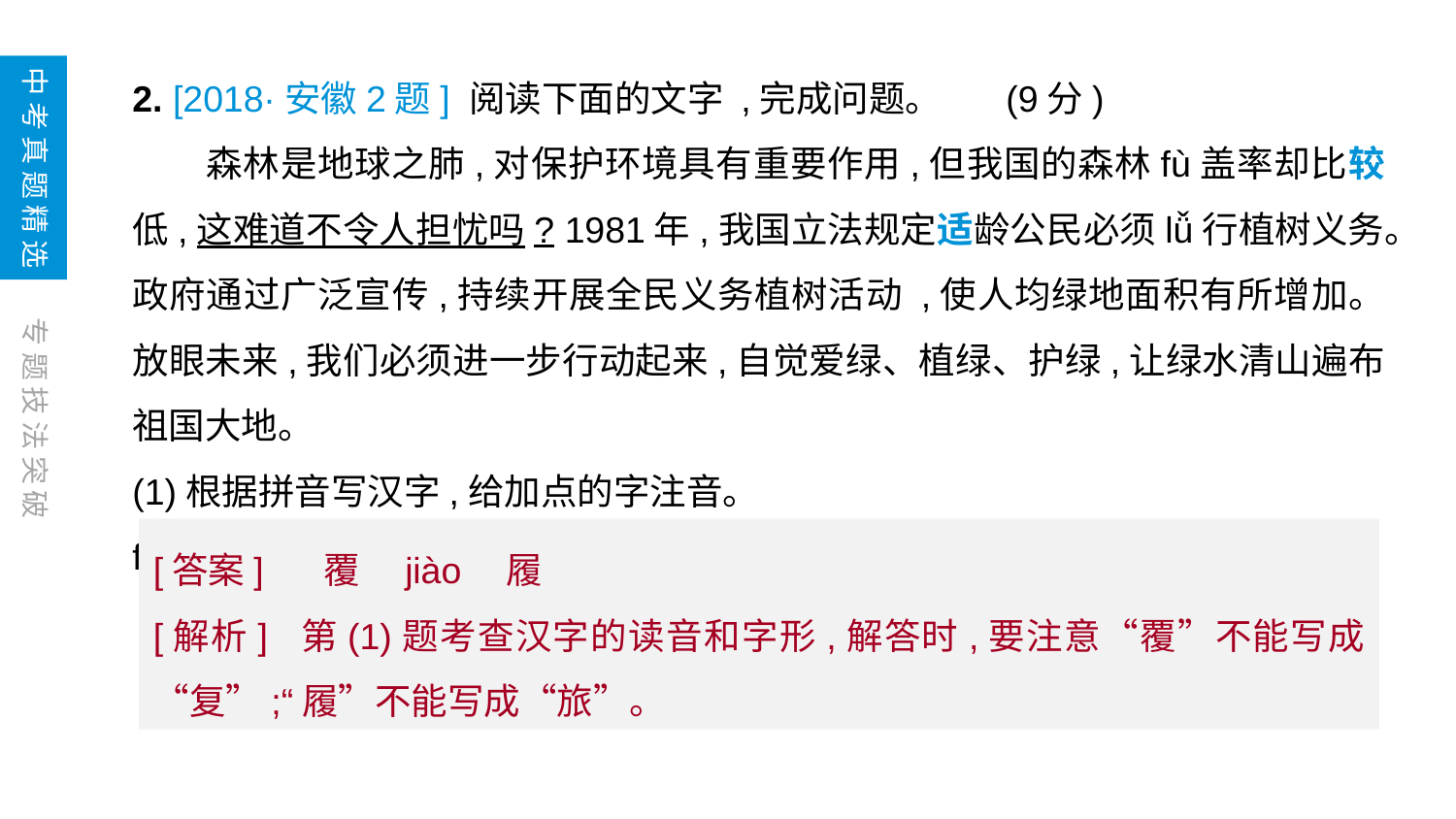

2. [2018·安徽2题] 阅读下面的文字 ,完成问题。	(9分)
　　森林是地球之肺,对保护环境具有重要作用,但我国的森林fù盖率却比较低,这难道不令人担忧吗? 1981年,我国立法规定适龄公民必须lǚ行植树义务。政府通过广泛宣传,持续开展全民义务植树活动 ,使人均绿地面积有所增加。放眼未来,我们必须进一步行动起来,自觉爱绿、植绿、护绿,让绿水清山遍布祖国大地。
(1)根据拼音写汉字,给加点的字注音。
fù(　　)盖　　比较(　　)　　lǚ(　　)行

中考真题精选
专题技法突破
[答案]     覆　jiào　履
[解析]  第(1)题考查汉字的读音和字形,解答时,要注意“覆”不能写成“复”;“履”不能写成“旅”。